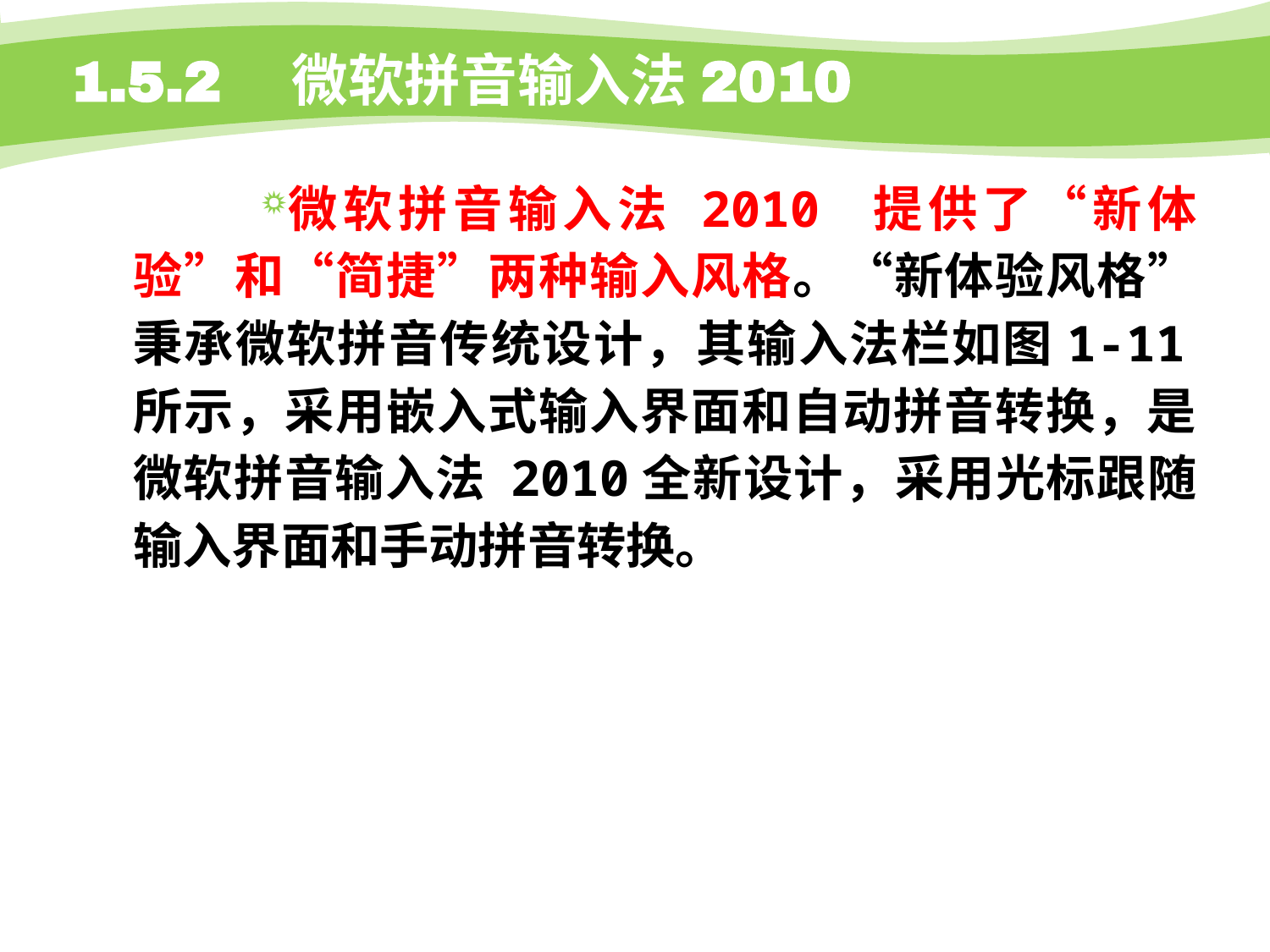

# 1.5.2　微软拼音输入法2010
微软拼音输入法 2010 提供了“新体验”和“简捷”两种输入风格。“新体验风格”秉承微软拼音传统设计，其输入法栏如图1-11所示，采用嵌入式输入界面和自动拼音转换，是微软拼音输入法 2010全新设计，采用光标跟随输入界面和手动拼音转换。